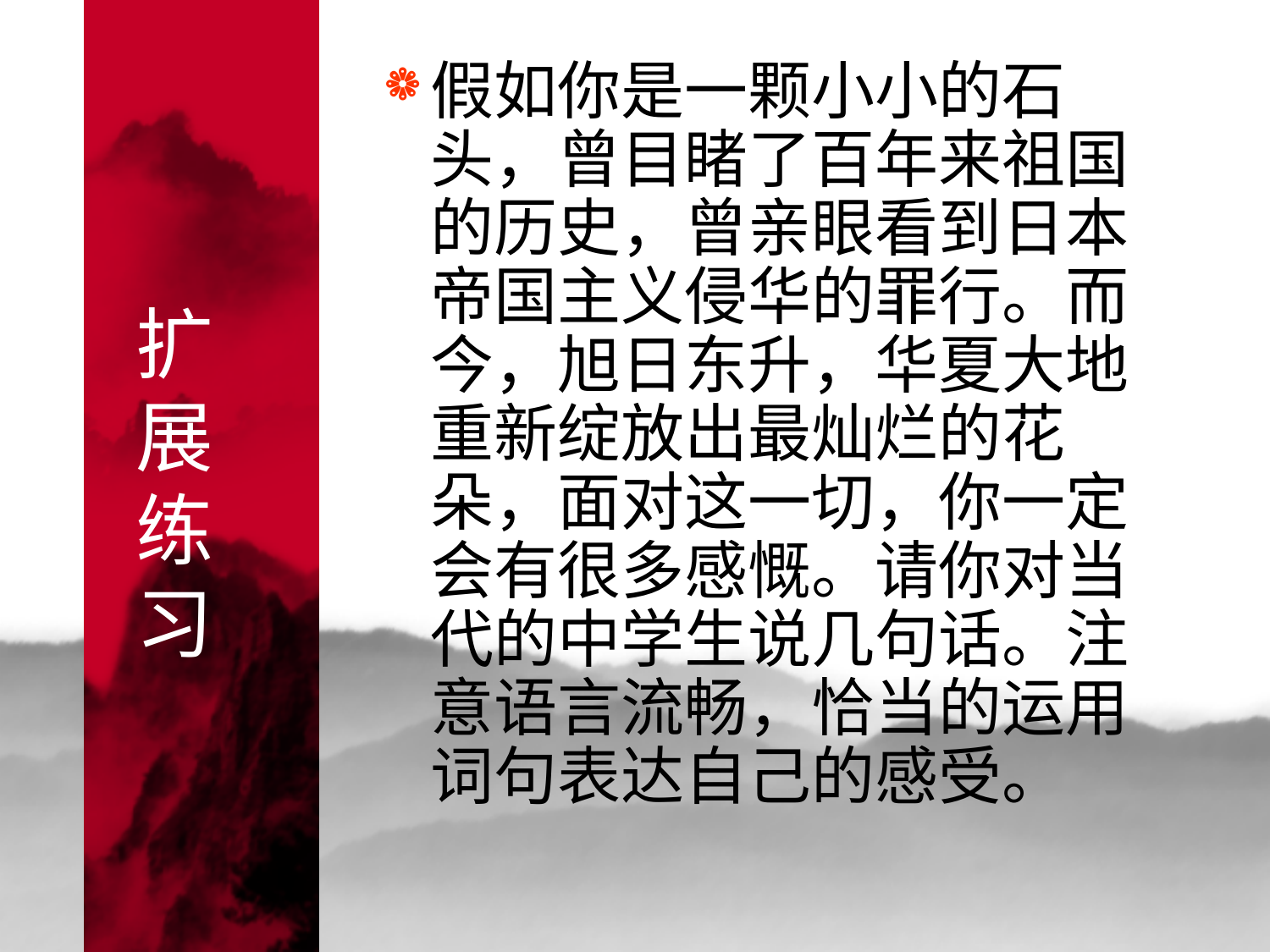

# 扩展练习
假如你是一颗小小的石头，曾目睹了百年来祖国的历史，曾亲眼看到日本帝国主义侵华的罪行。而今，旭日东升，华夏大地重新绽放出最灿烂的花朵，面对这一切，你一定会有很多感慨。请你对当代的中学生说几句话。注意语言流畅，恰当的运用词句表达自己的感受。